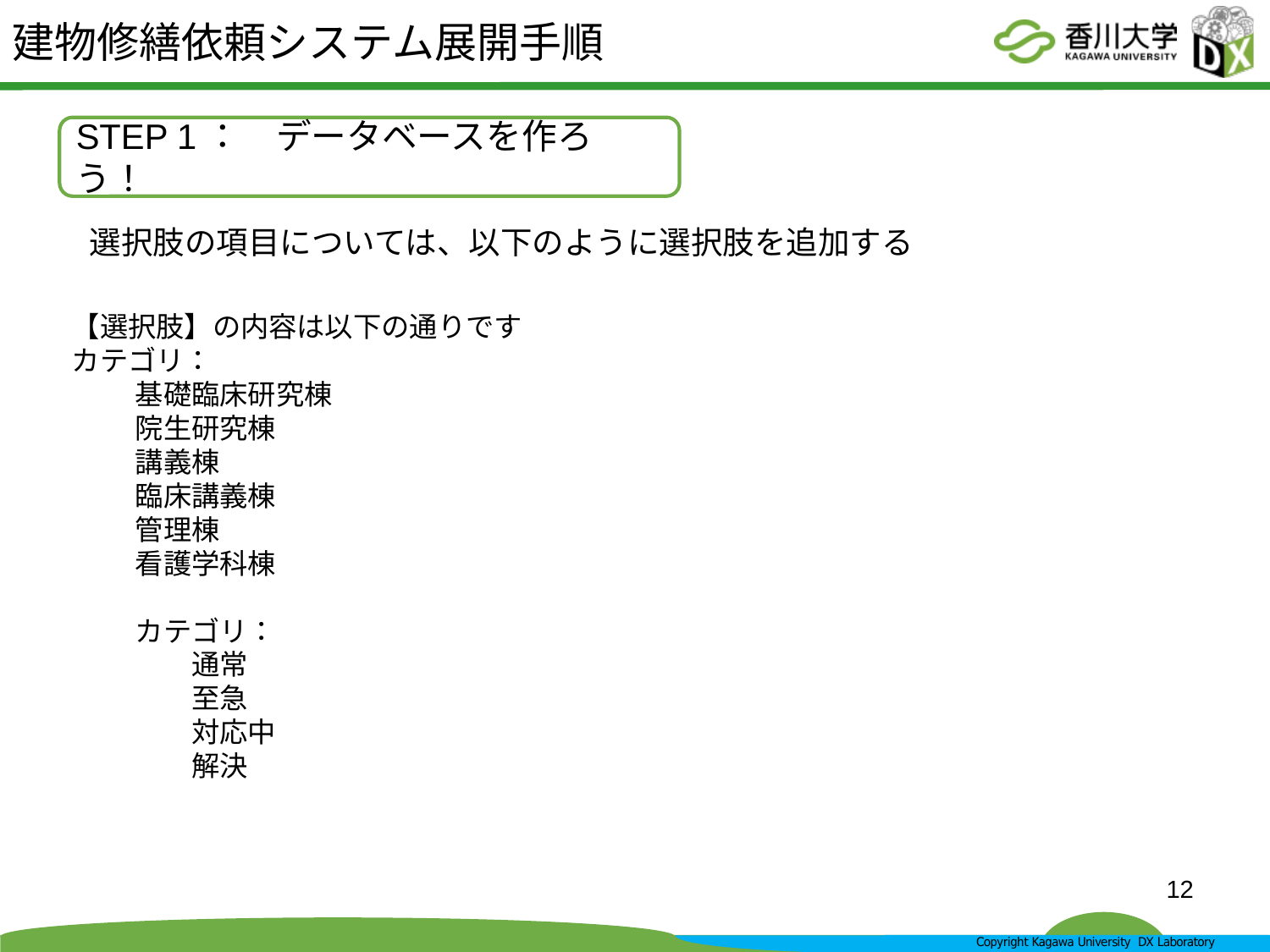

# 建物修繕依頼システム展開手順
STEP 1：　データベースを作ろう！
選択肢の項目については、以下のように選択肢を追加する
【選択肢】の内容は以下の通りです
カテゴリ：
基礎臨床研究棟
院生研究棟
講義棟
臨床講義棟
管理棟
看護学科棟
カテゴリ：
　　通常
　　至急
　　対応中
　　解決
12